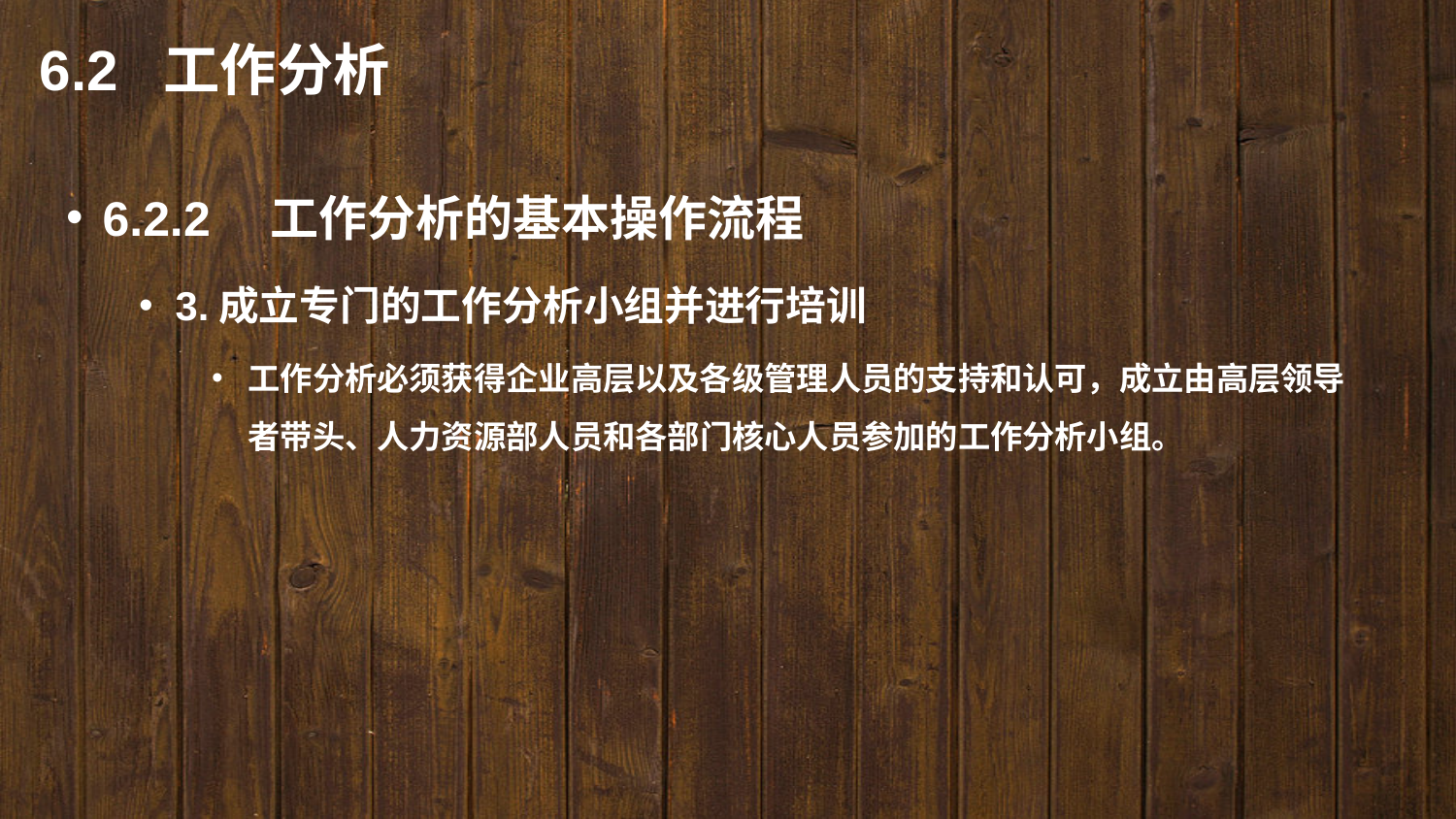

6.2  工作分析
6.2.2　工作分析的基本操作流程
3.成立专门的工作分析小组并进行培训
工作分析必须获得企业高层以及各级管理人员的支持和认可，成立由高层领导者带头、人力资源部人员和各部门核心人员参加的工作分析小组。